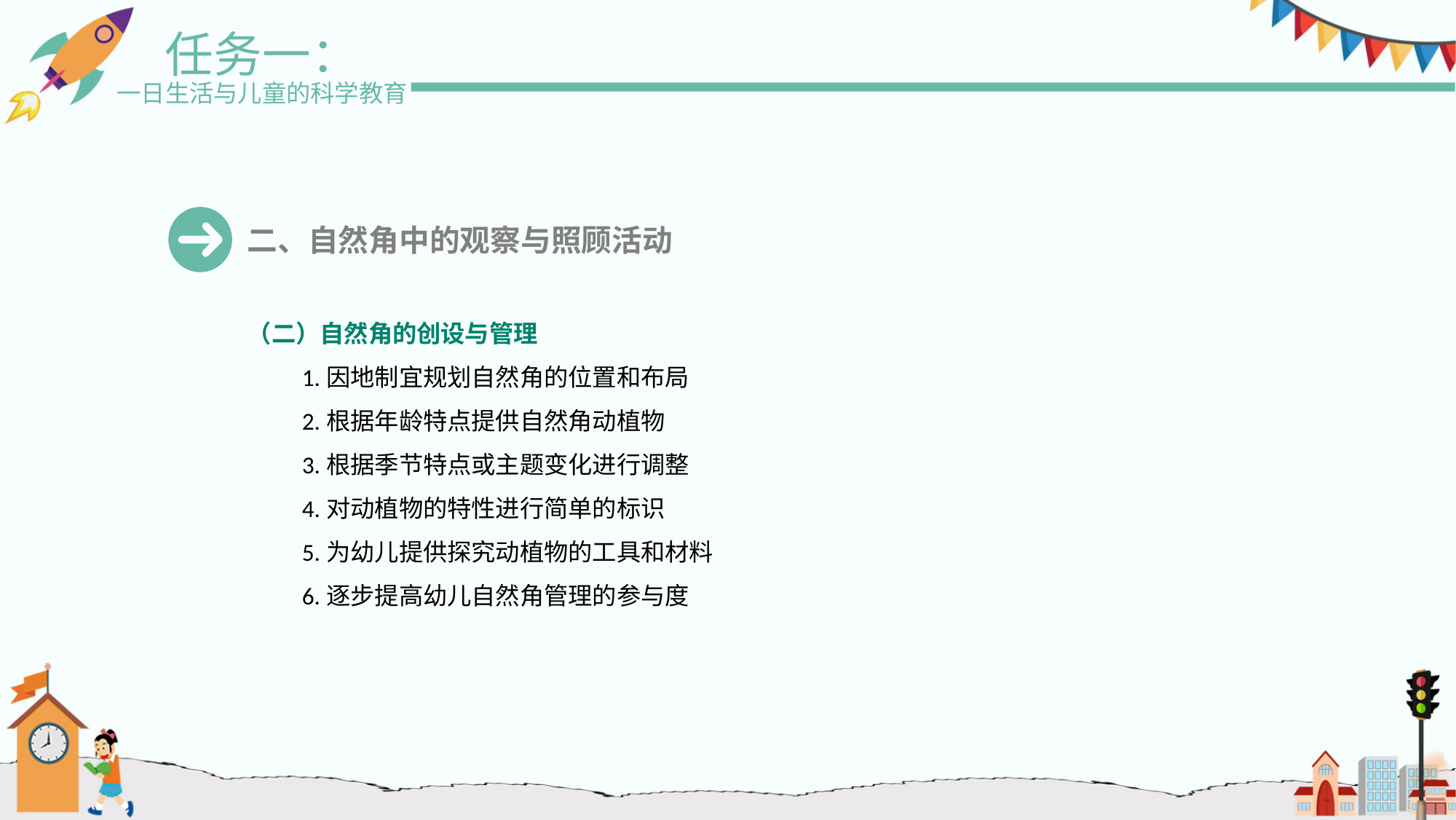

任务一：
一日生活与儿童的科学教育

二、自然角中的观察与照顾活动
（二）自然角的创设与管理
1.因地制宜规划自然角的位置和布局
2.根据年龄特点提供自然角动植物
3.根据季节特点或主题变化进行调整
4.对动植物的特性进行简单的标识
5.为幼儿提供探究动植物的工具和材料
6.逐步提高幼儿自然角管理的参与度